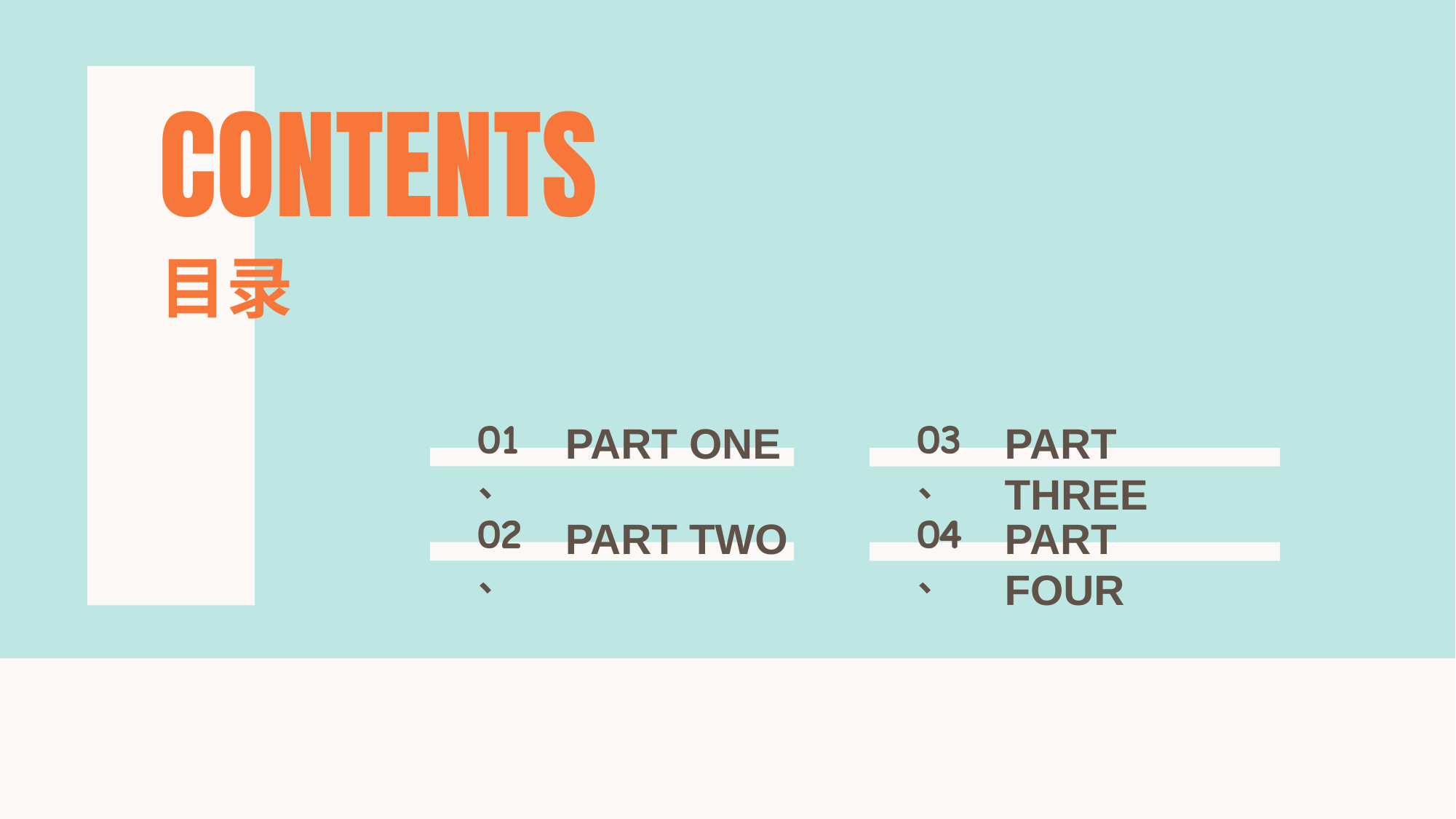

CONTENTS
目录

01、
PART ONE
03、
PART THREE
02、
PART TWO
04、
PART FOUR